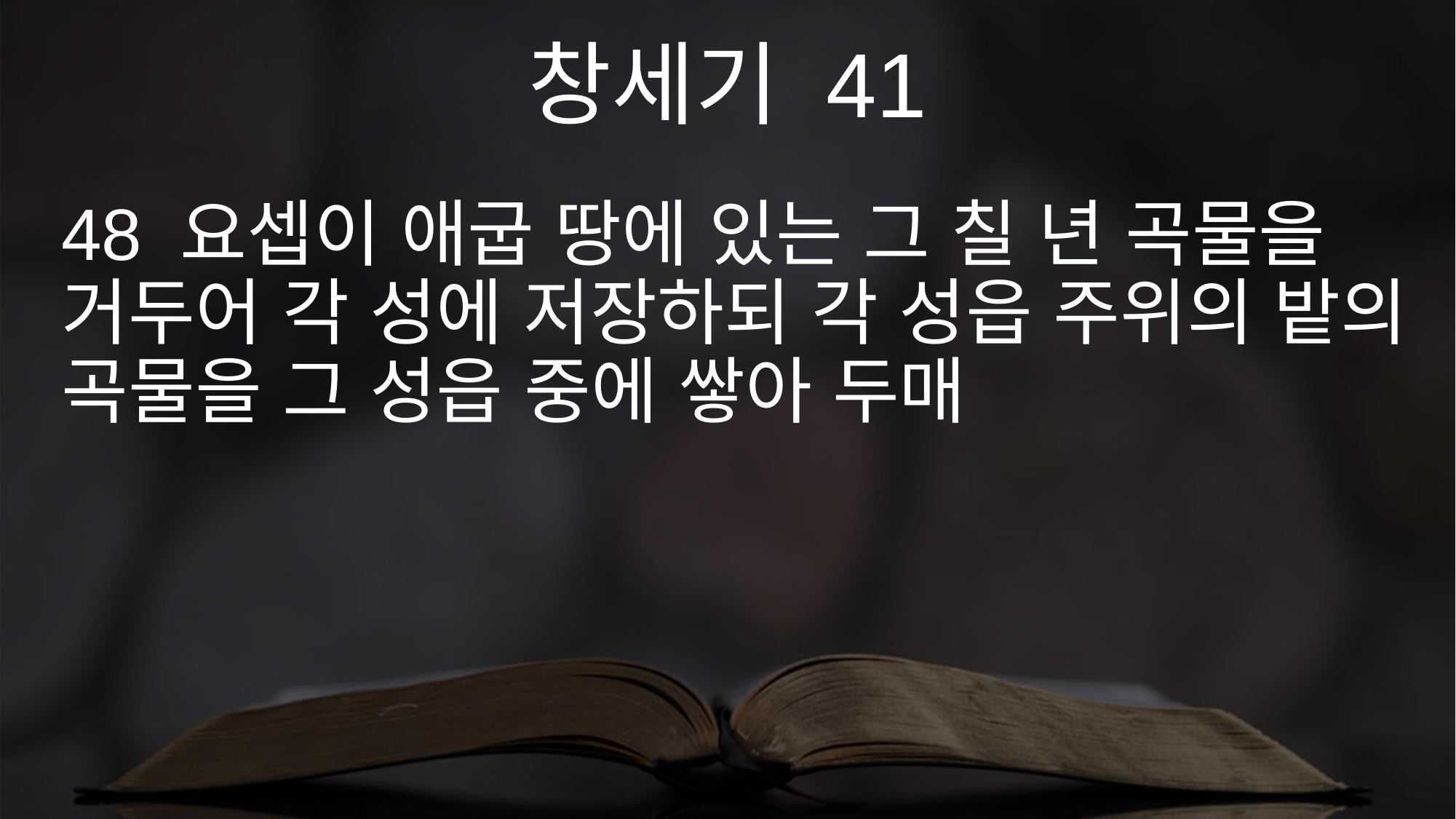

창세기 41
48 요셉이 애굽 땅에 있는 그 칠 년 곡물을 거두어 각 성에 저장하되 각 성읍 주위의 밭의 곡물을 그 성읍 중에 쌓아 두매